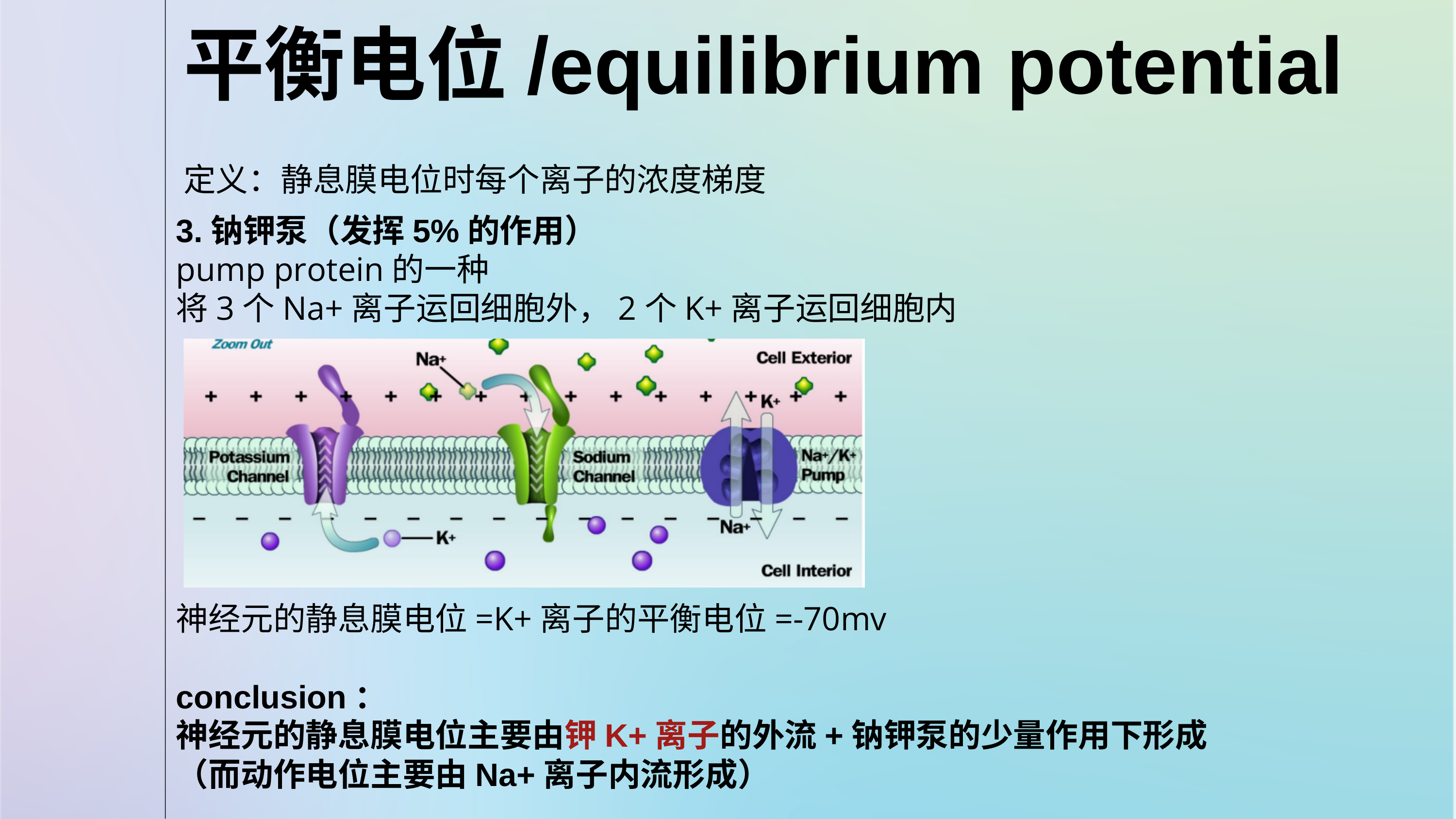

平衡电位/equilibrium potential
定义：静息膜电位时每个离子的浓度梯度
3.钠钾泵（发挥5%的作用）
pump protein的一种
将3个Na+离子运回细胞外，2个K+离子运回细胞内

神经元的静息膜电位=K+离子的平衡电位=-70mv

conclusion：
神经元的静息膜电位主要由钾K+离子的外流+钠钾泵的少量作用下形成
（而动作电位主要由Na+离子内流形成）